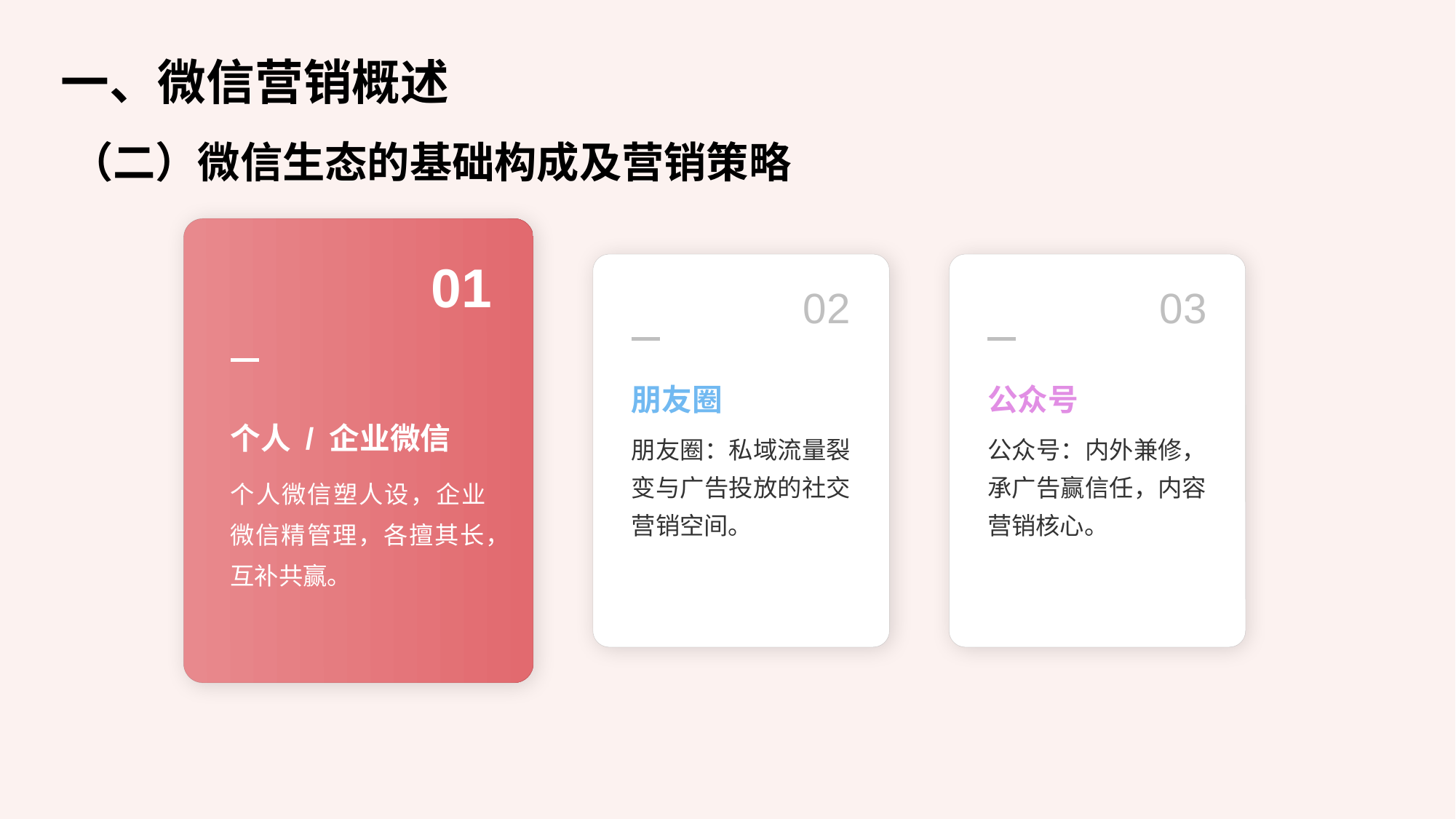

一、微信营销概述
（二）微信生态的基础构成及营销策略

01

02
03
朋友圈
公众号
个人 / 企业微信
朋友圈：私域流量裂变与广告投放的社交营销空间。
公众号：内外兼修，承广告赢信任，内容营销核心。
个人微信塑人设，企业微信精管理，各擅其长，互补共赢。